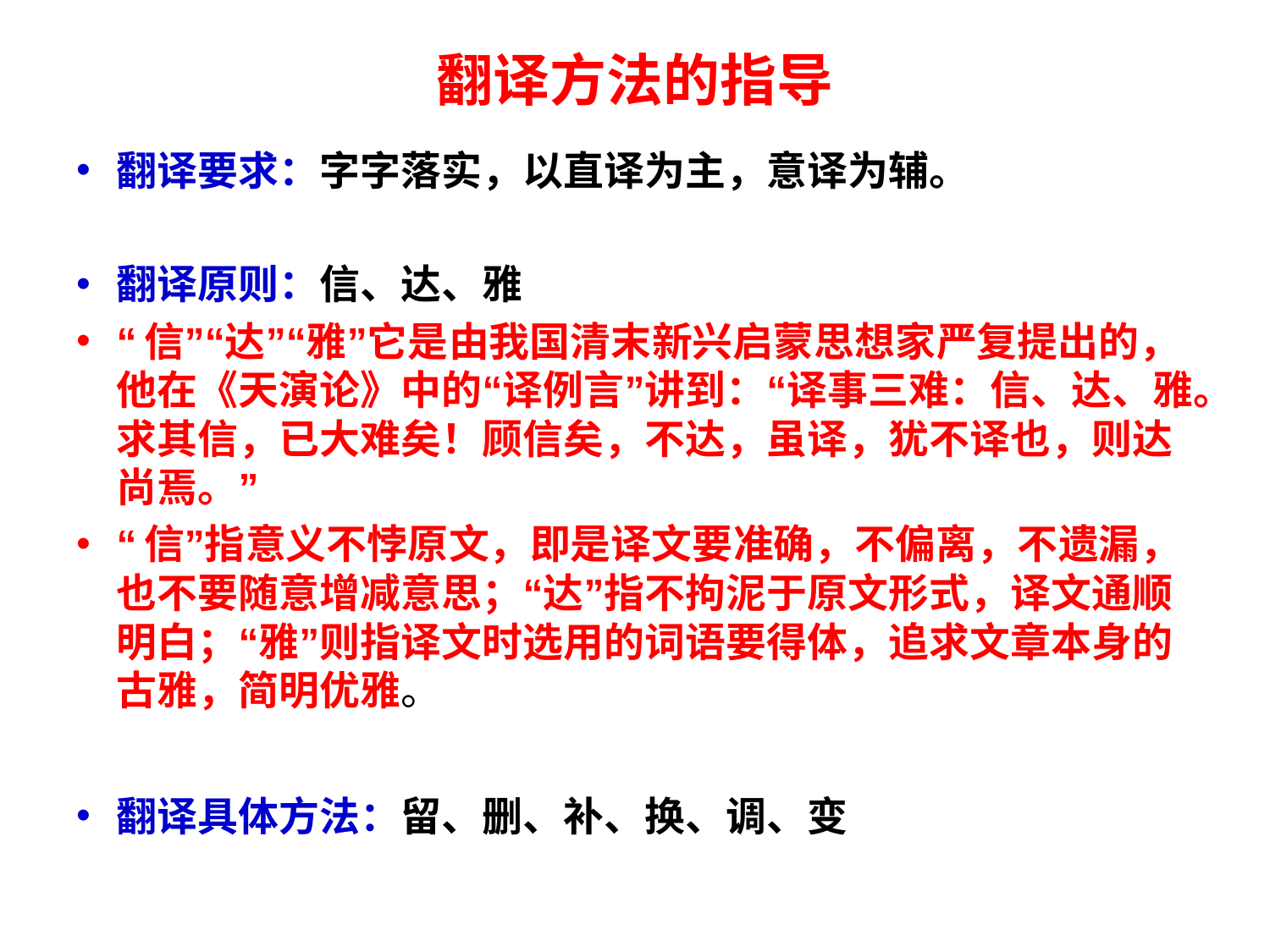

# 翻译方法的指导
翻译要求：字字落实，以直译为主，意译为辅。

翻译原则：信、达、雅
“信”“达”“雅”它是由我国清末新兴启蒙思想家严复提出的，他在《天演论》中的“译例言”讲到：“译事三难：信、达、雅。求其信，已大难矣！顾信矣，不达，虽译，犹不译也，则达尚焉。”
“信”指意义不悖原文，即是译文要准确，不偏离，不遗漏，也不要随意增减意思；“达”指不拘泥于原文形式，译文通顺明白；“雅”则指译文时选用的词语要得体，追求文章本身的古雅，简明优雅。

翻译具体方法：留、删、补、换、调、变